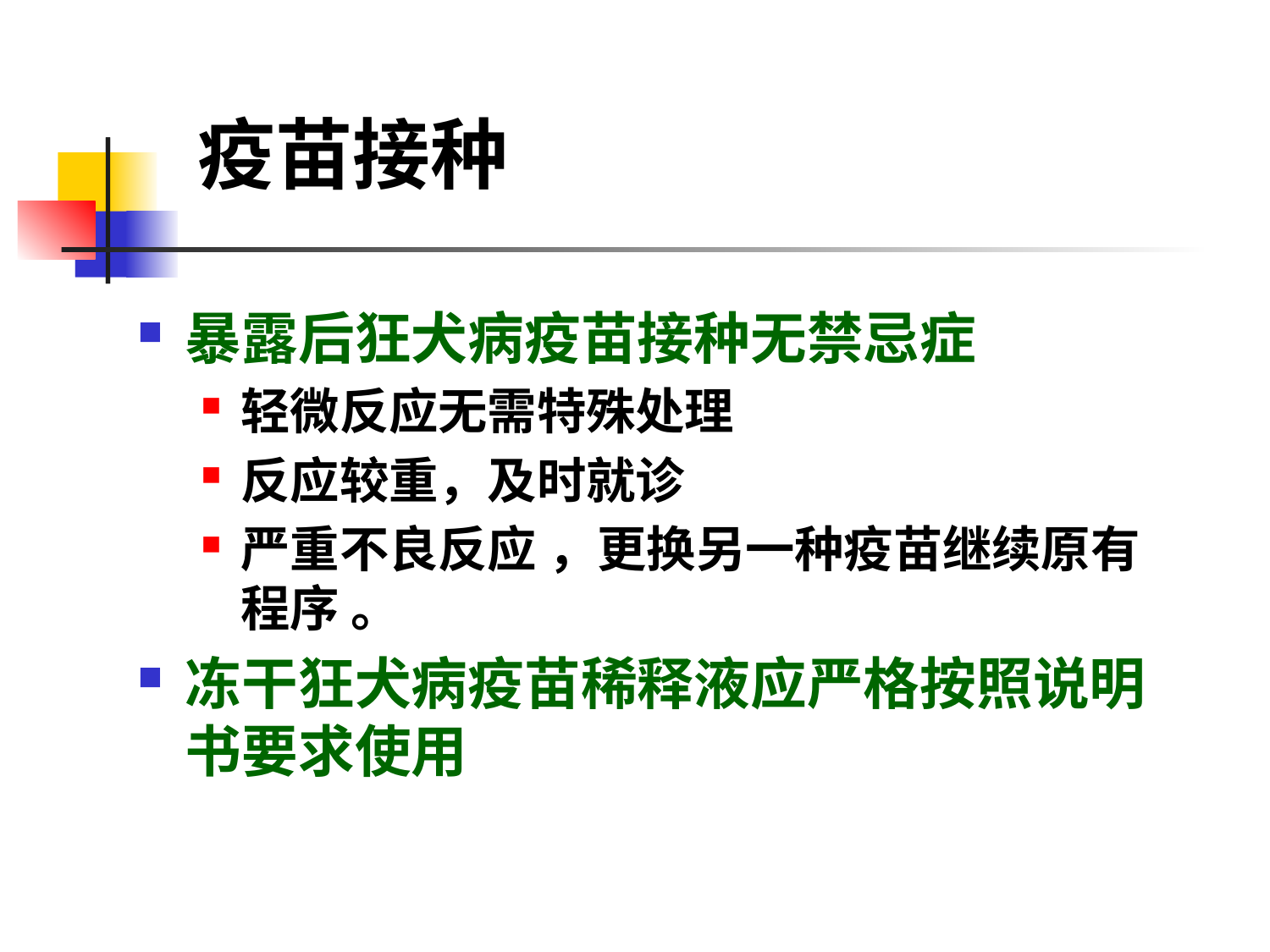

# 疫苗接种
暴露后狂犬病疫苗接种无禁忌症
轻微反应无需特殊处理
反应较重，及时就诊
严重不良反应 ，更换另一种疫苗继续原有程序 。
冻干狂犬病疫苗稀释液应严格按照说明书要求使用